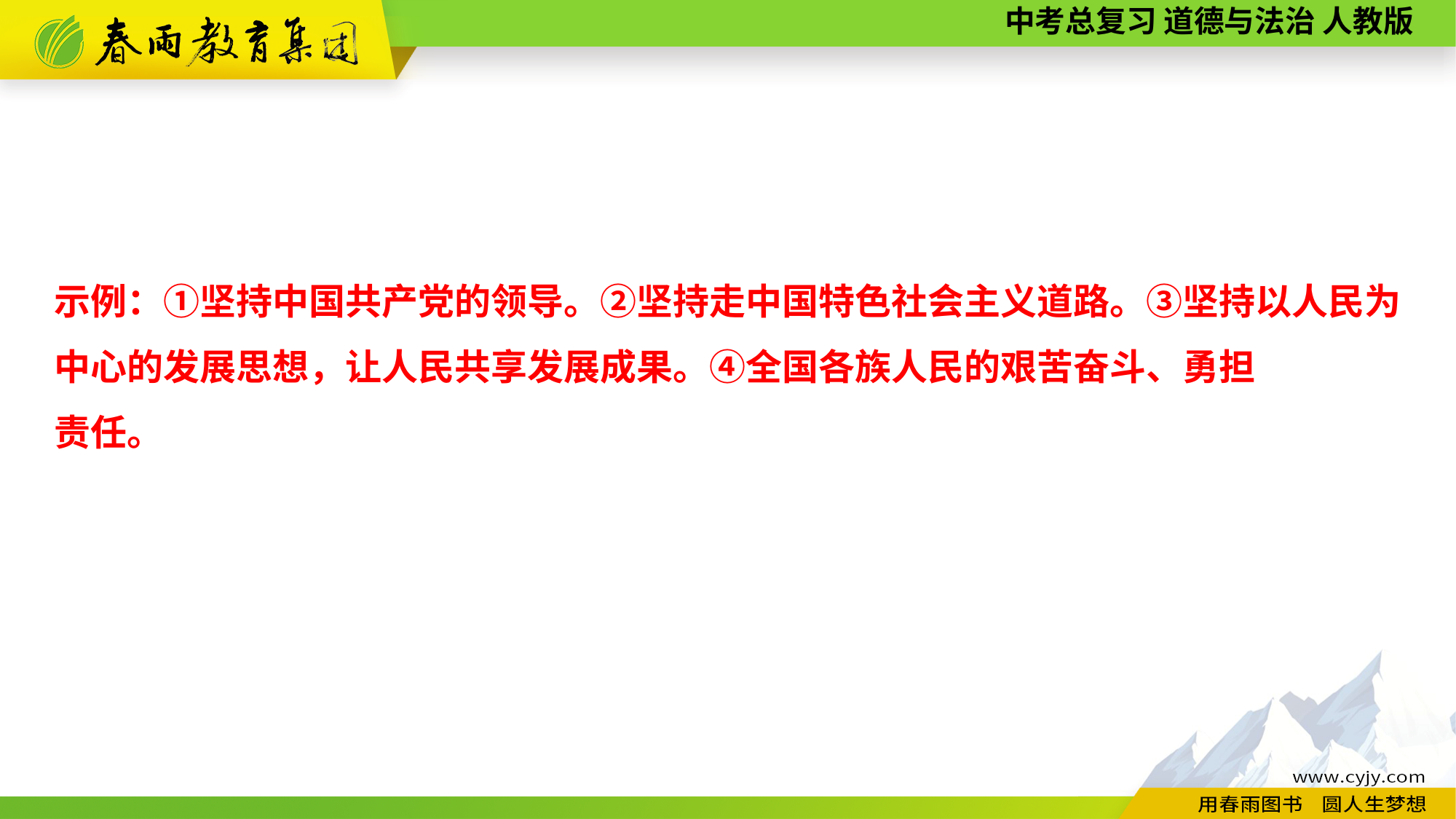

示例：①坚持中国共产党的领导。②坚持走中国特色社会主义道路。③坚持以人民为中心的发展思想，让人民共享发展成果。④全国各族人民的艰苦奋斗、勇担
责任。